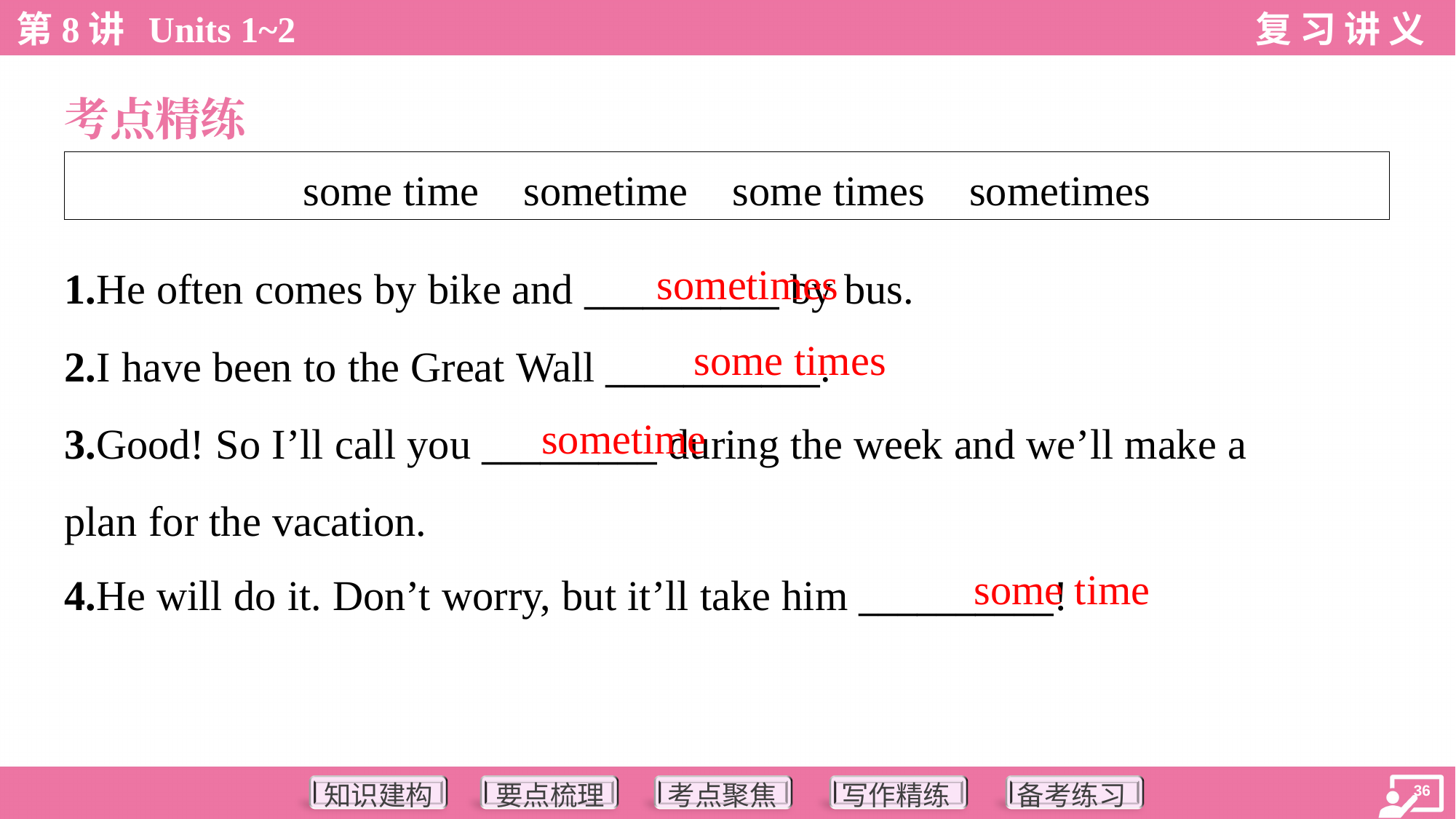

考点精练
| some time sometime some times sometimes |
| --- |
sometimes
1.He often comes by bike and __________ by bus.
2.I have been to the Great Wall ___________.
3.Good! So I’ll call you _________ during the week and we’ll make a
plan for the vacation.
4.He will do it. Don’t worry, but it’ll take him __________!
some times
sometime
some time